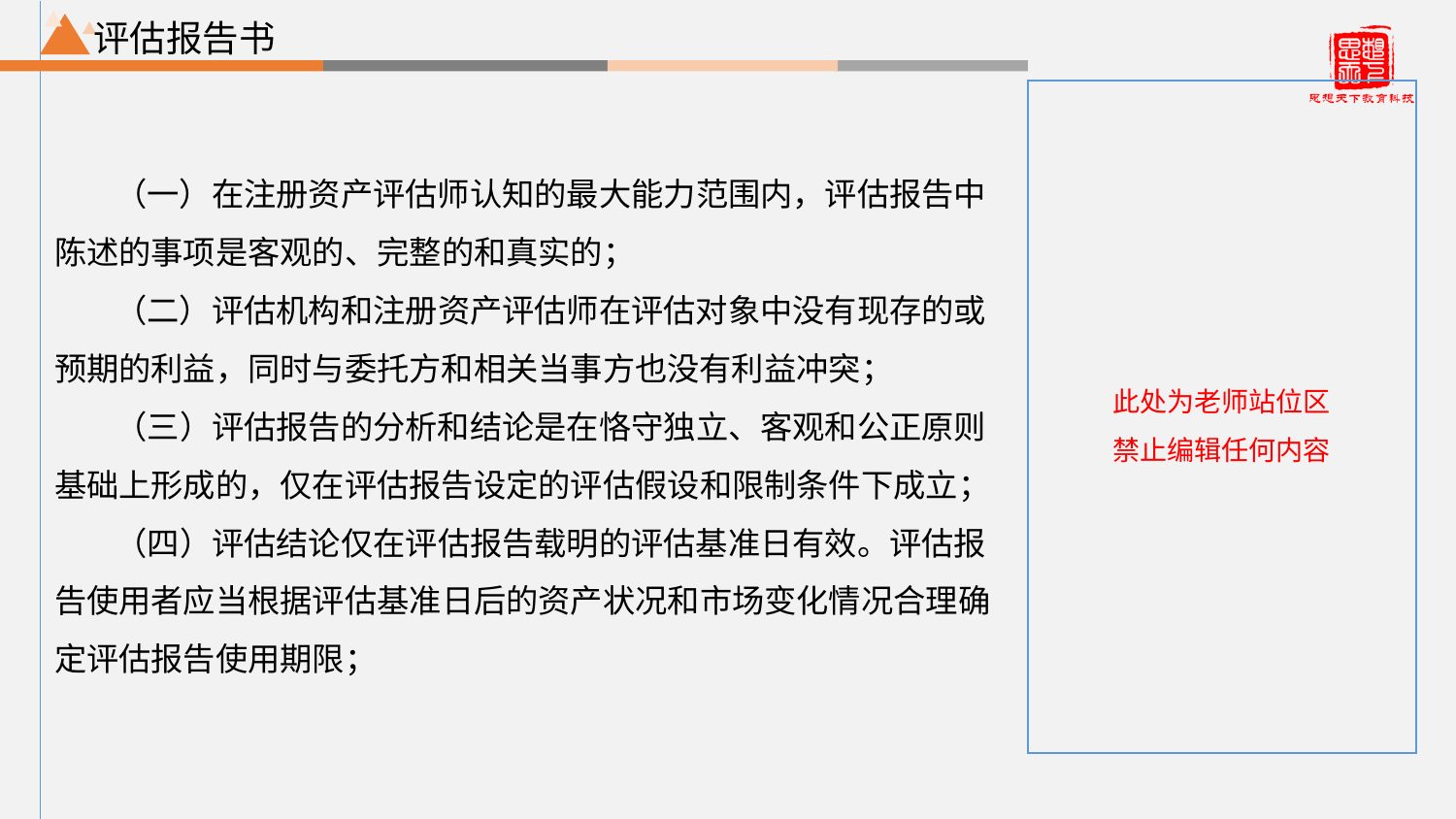

评估报告书
（一）在注册资产评估师认知的最大能力范围内，评估报告中陈述的事项是客观的、完整的和真实的；
（二）评估机构和注册资产评估师在评估对象中没有现存的或预期的利益，同时与委托方和相关当事方也没有利益冲突；
（三）评估报告的分析和结论是在恪守独立、客观和公正原则基础上形成的，仅在评估报告设定的评估假设和限制条件下成立；
（四）评估结论仅在评估报告载明的评估基准日有效。评估报告使用者应当根据评估基准日后的资产状况和市场变化情况合理确定评估报告使用期限；
105